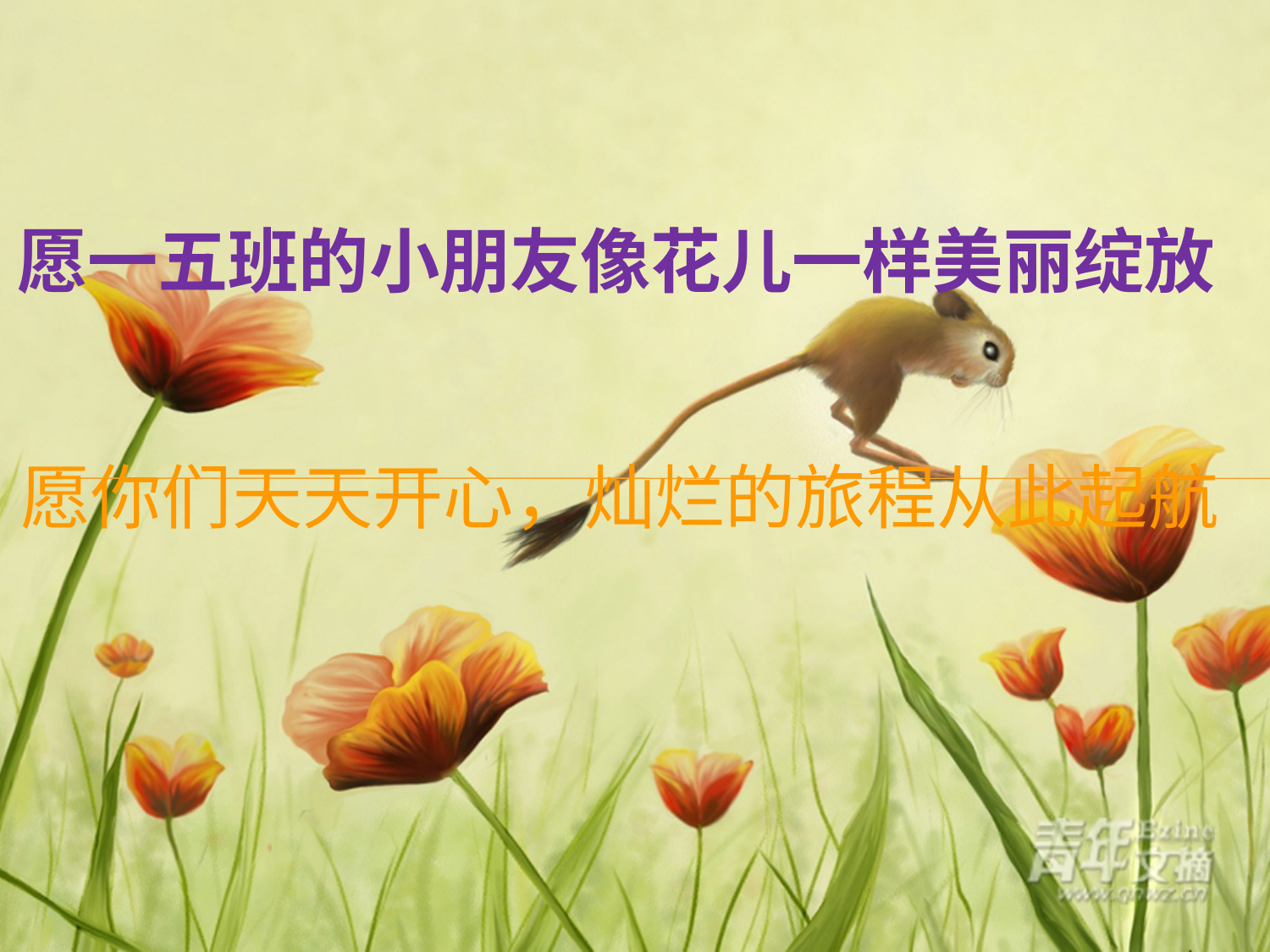

愿一五班的小朋友像花儿一样美丽绽放
# 愿你们天天开心，灿烂的旅程从此起航